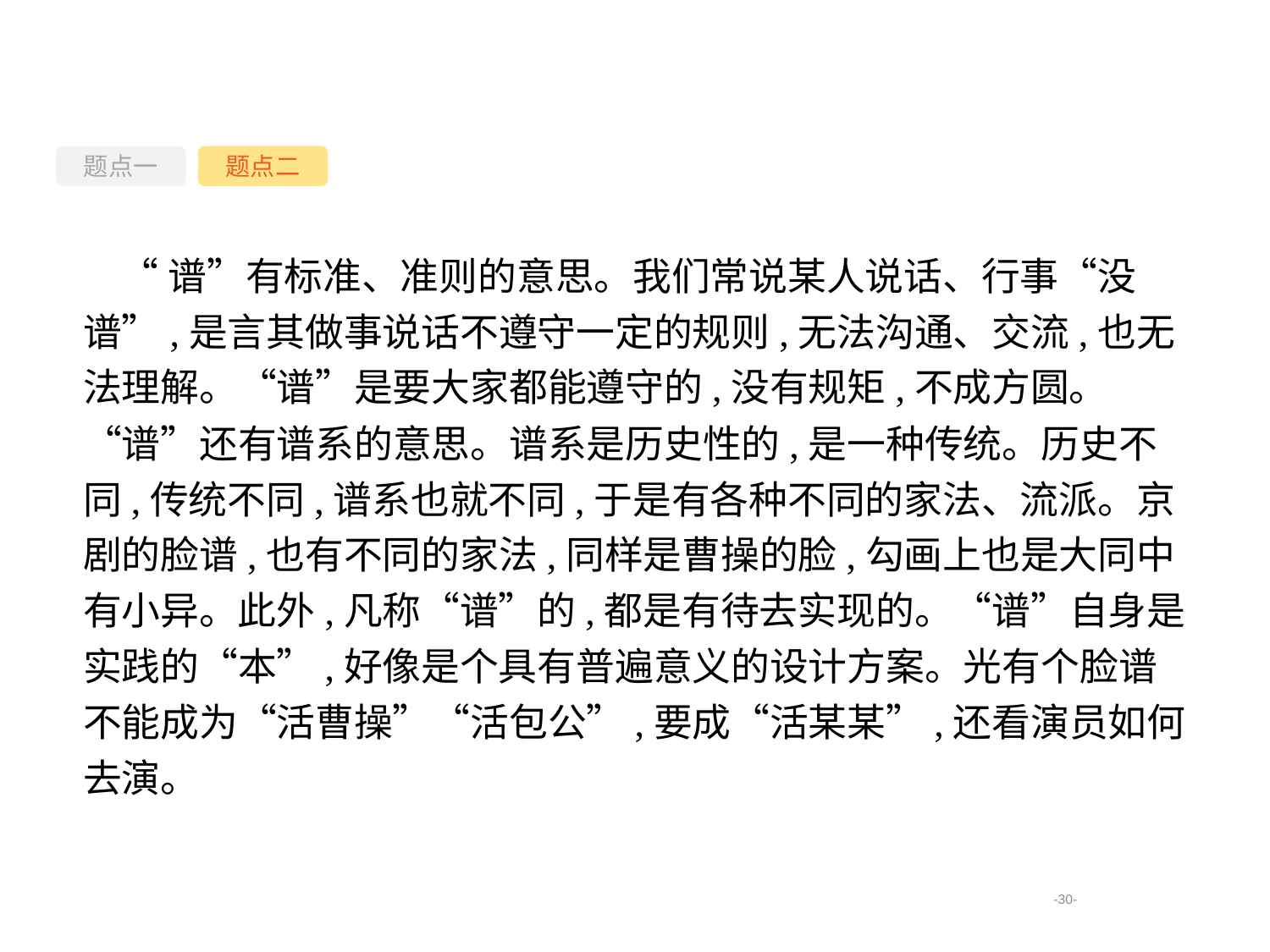

题点一
题点二
“谱”有标准、准则的意思。我们常说某人说话、行事“没谱”,是言其做事说话不遵守一定的规则,无法沟通、交流,也无法理解。“谱”是要大家都能遵守的,没有规矩,不成方圆。“谱”还有谱系的意思。谱系是历史性的,是一种传统。历史不同,传统不同,谱系也就不同,于是有各种不同的家法、流派。京剧的脸谱,也有不同的家法,同样是曹操的脸,勾画上也是大同中有小异。此外,凡称“谱”的,都是有待去实现的。“谱”自身是实践的“本”,好像是个具有普遍意义的设计方案。光有个脸谱不能成为“活曹操”“活包公”,要成“活某某”,还看演员如何去演。
-30-